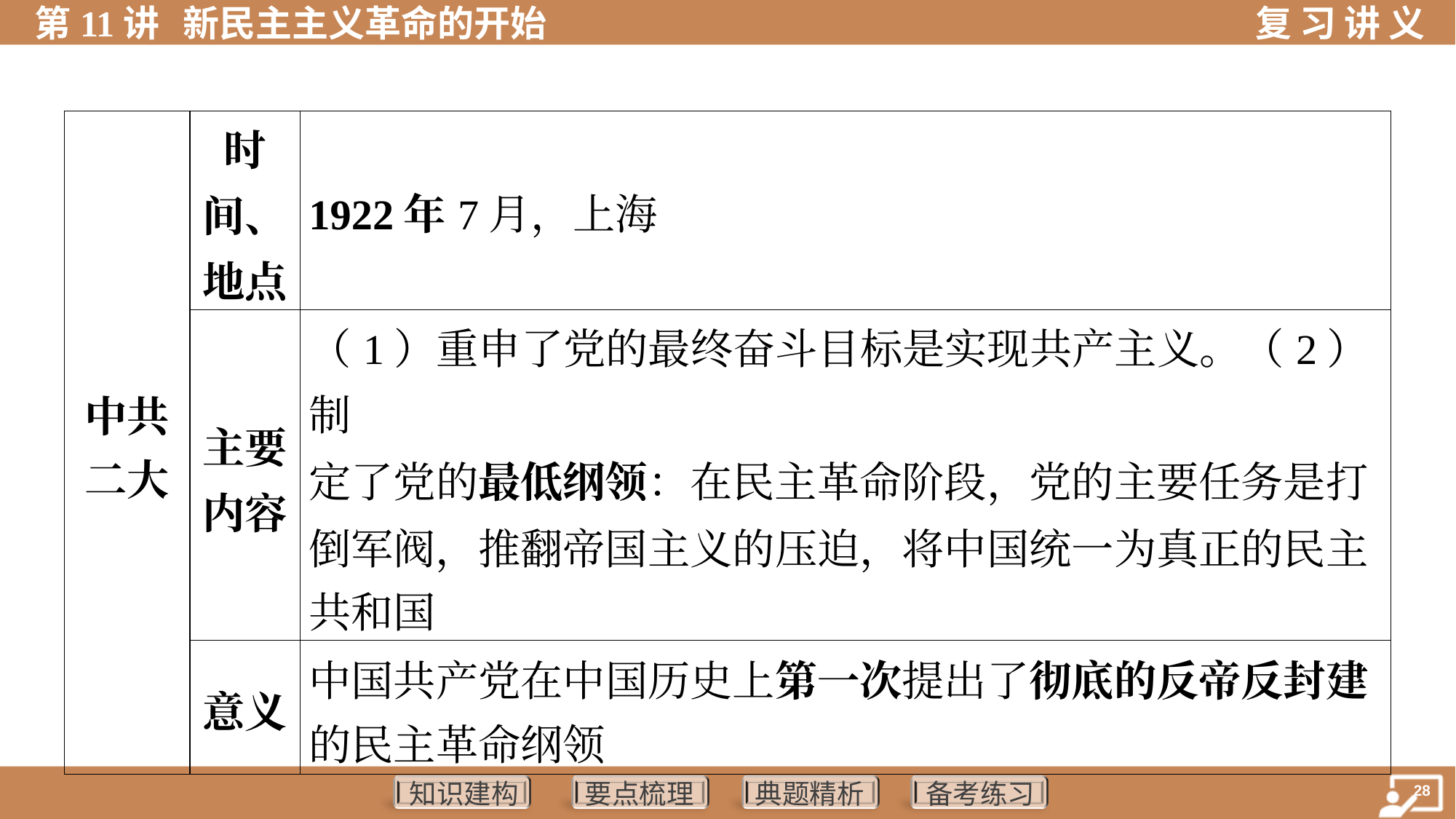

| 中共 二大 | 时 间、 地点 | 1922年7月，上海 |  |  |
| --- | --- | --- | --- | --- |
|  | 主要 内容 | （1）重申了党的最终奋斗目标是实现共产主义。（2）制 定了党的最低纲领：在民主革命阶段，党的主要任务是打 倒军阀，推翻帝国主义的压迫，将中国统一为真正的民主 共和国 |  |  |
|  | 意义 | 中国共产党在中国历史上第一次提出了彻底的反帝反封建 的民主革命纲领 |  |  |